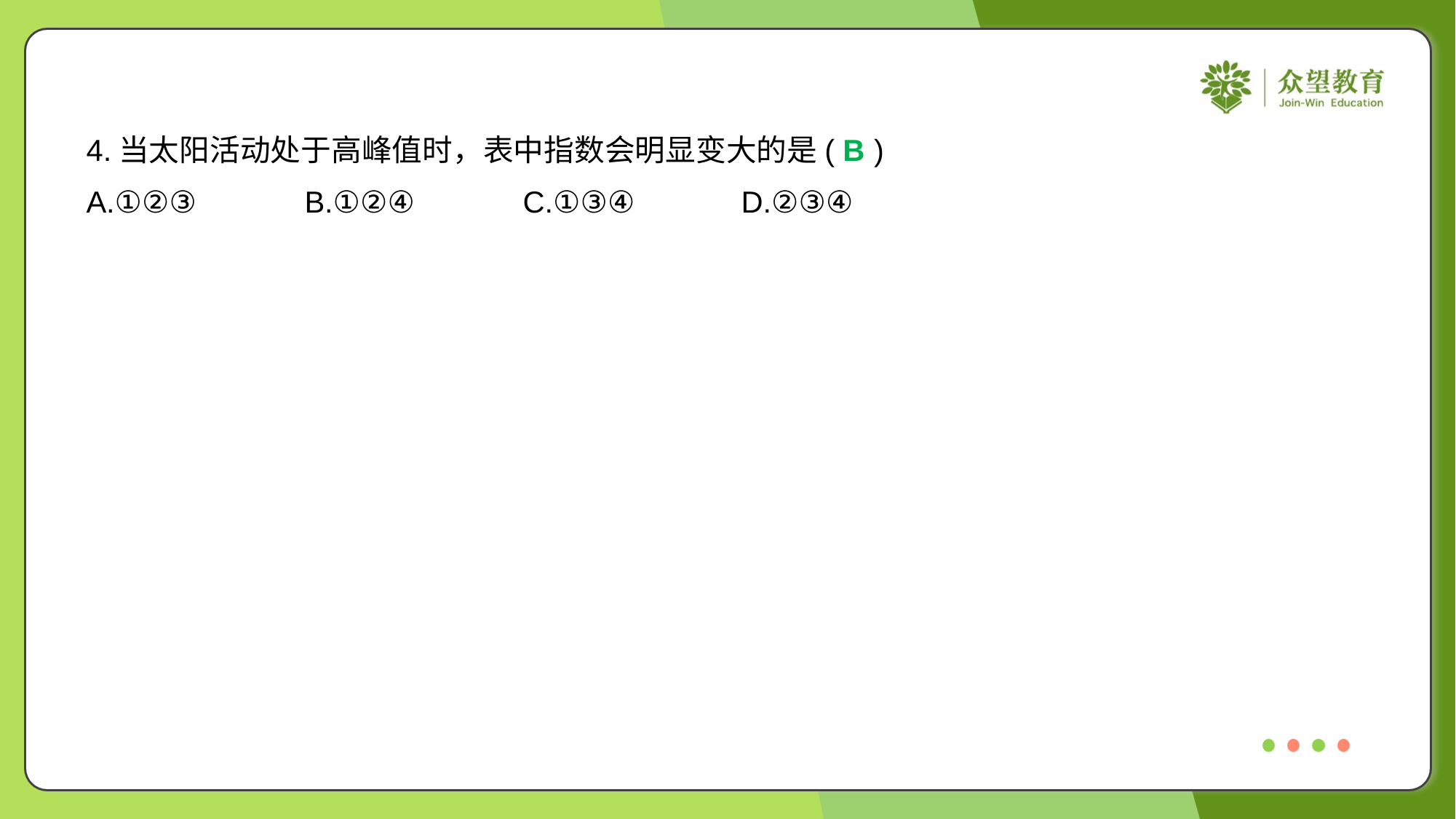

4.当太阳活动处于高峰值时，表中指数会明显变大的是(     )
B
A.①②③	B.①②④	C.①③④	D.②③④